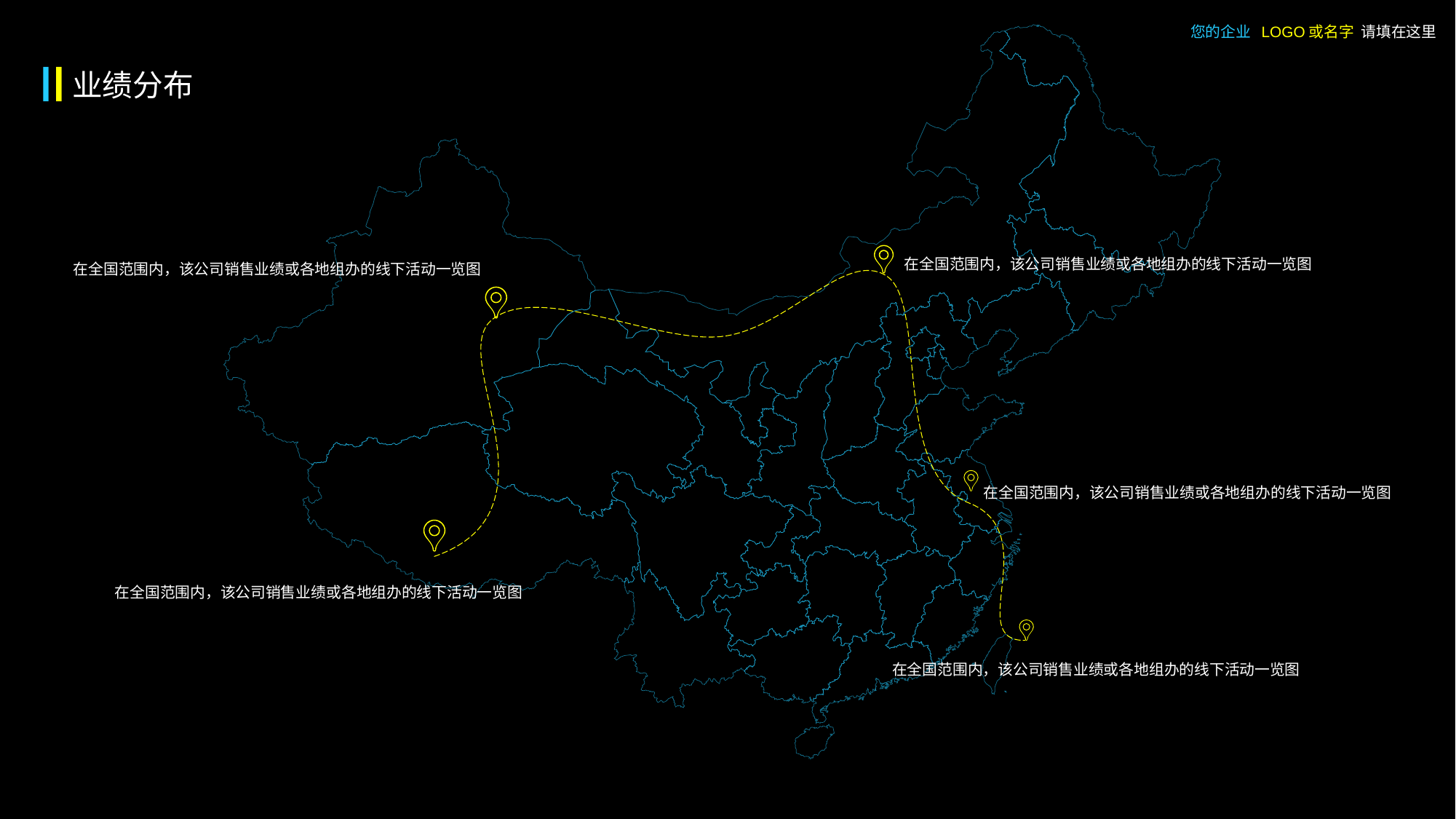

您的企业  LOGO或名字  请填在这里

业绩分布

在全国范围内，该公司销售业绩或各地组办的线下活动一览图
在全国范围内，该公司销售业绩或各地组办的线下活动一览图

在全国范围内，该公司销售业绩或各地组办的线下活动一览图

在全国范围内，该公司销售业绩或各地组办的线下活动一览图

在全国范围内，该公司销售业绩或各地组办的线下活动一览图